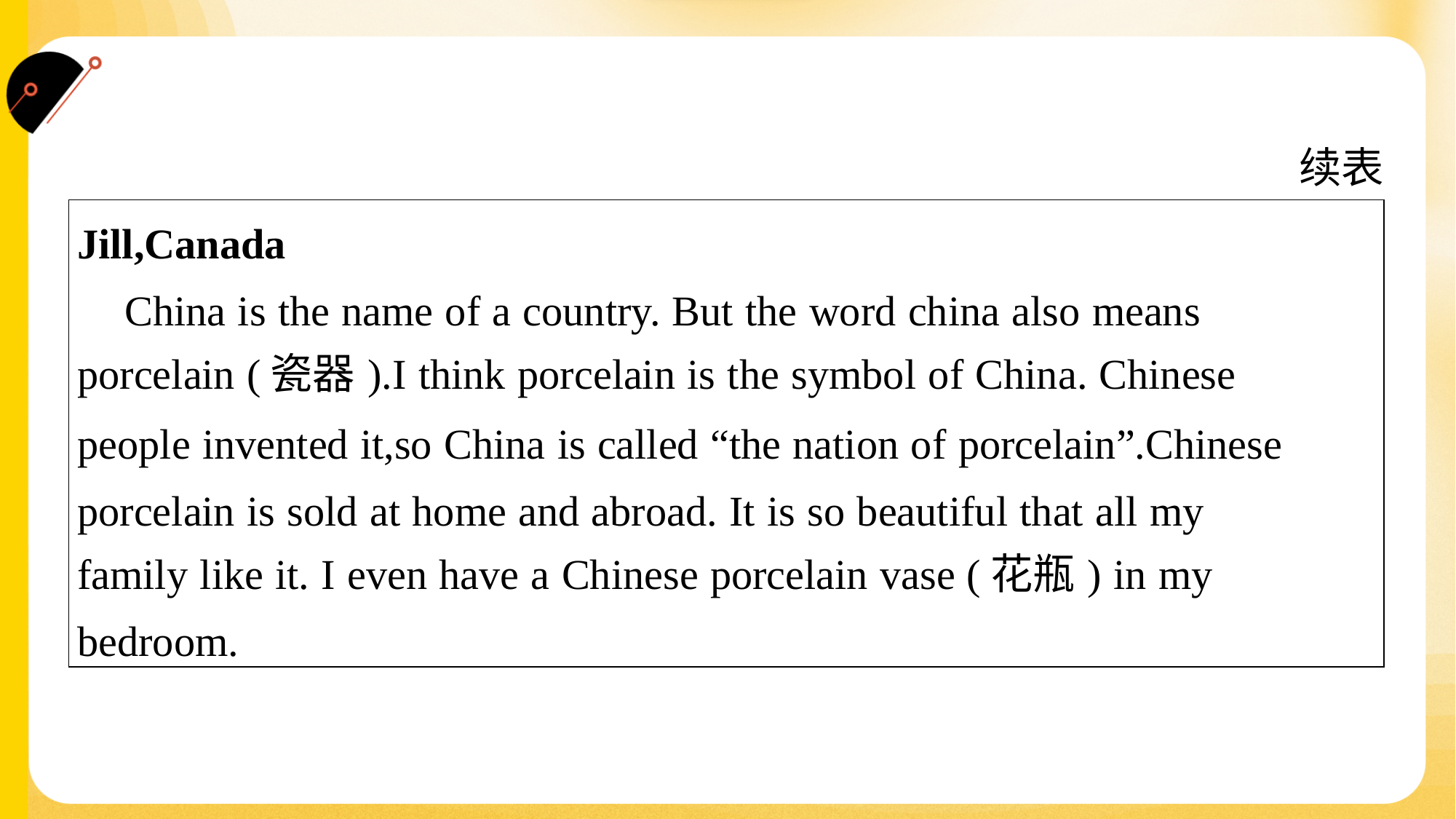

续表
| Jill,Canada China is the name of a country. But the word china also means porcelain (瓷器).I think porcelain is the symbol of China. Chinese people invented it,so China is called “the nation of porcelain”.Chinese porcelain is sold at home and abroad. It is so beautiful that all my family like it. I even have a Chinese porcelain vase (花瓶) in my bedroom. |
| --- |